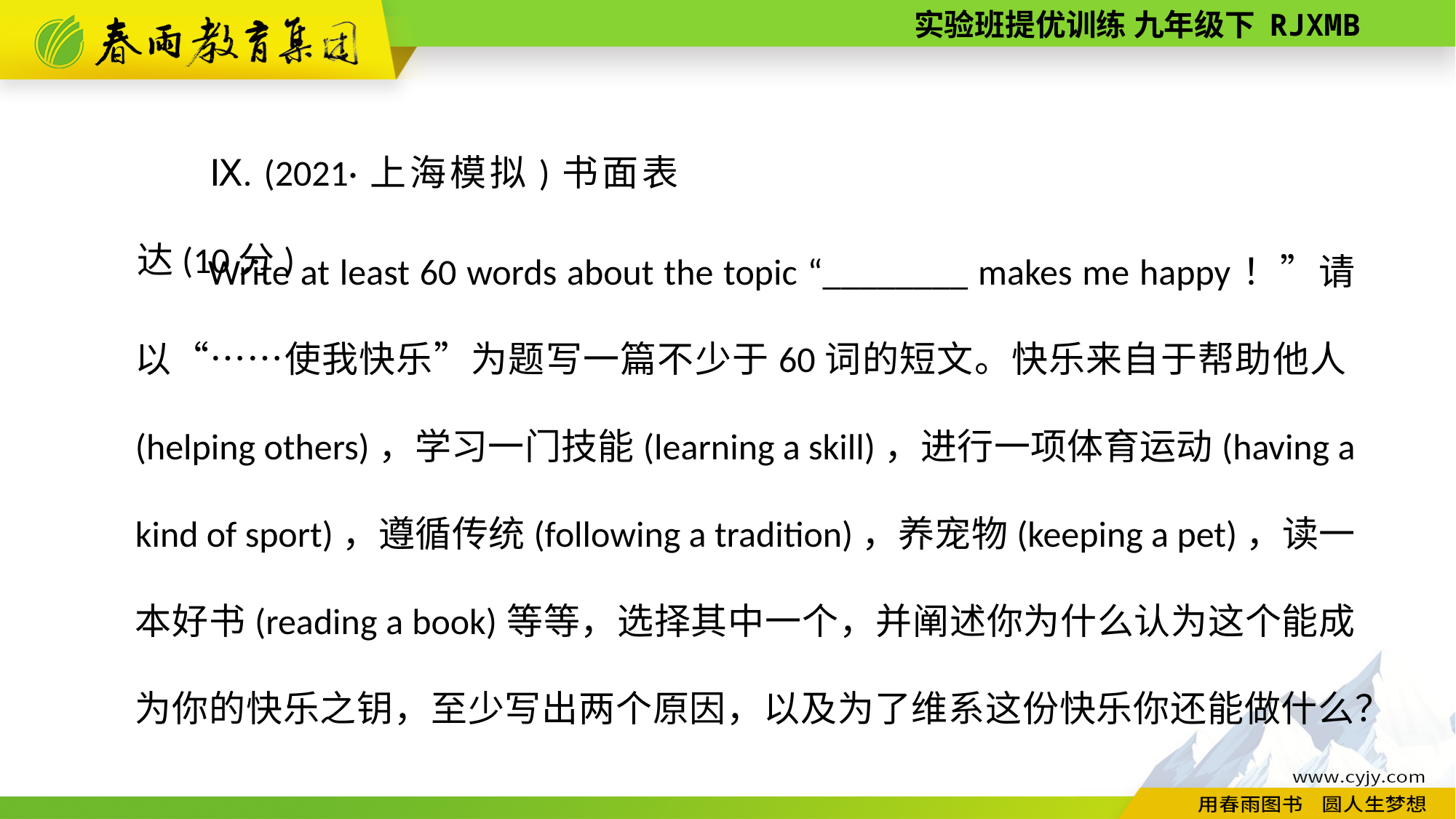

Ⅸ. (2021·上海模拟)书面表达(10分)
Write at least 60 words about the topic “________ makes me happy！”请以“……使我快乐”为题写一篇不少于60词的短文。快乐来自于帮助他人(helping others)，学习一门技能(learning a skill)，进行一项体育运动(having a kind of sport)，遵循传统(following a tradition)，养宠物(keeping a pet)，读一本好书(reading a book)等等，选择其中一个，并阐述你为什么认为这个能成为你的快乐之钥，至少写出两个原因，以及为了维系这份快乐你还能做什么？